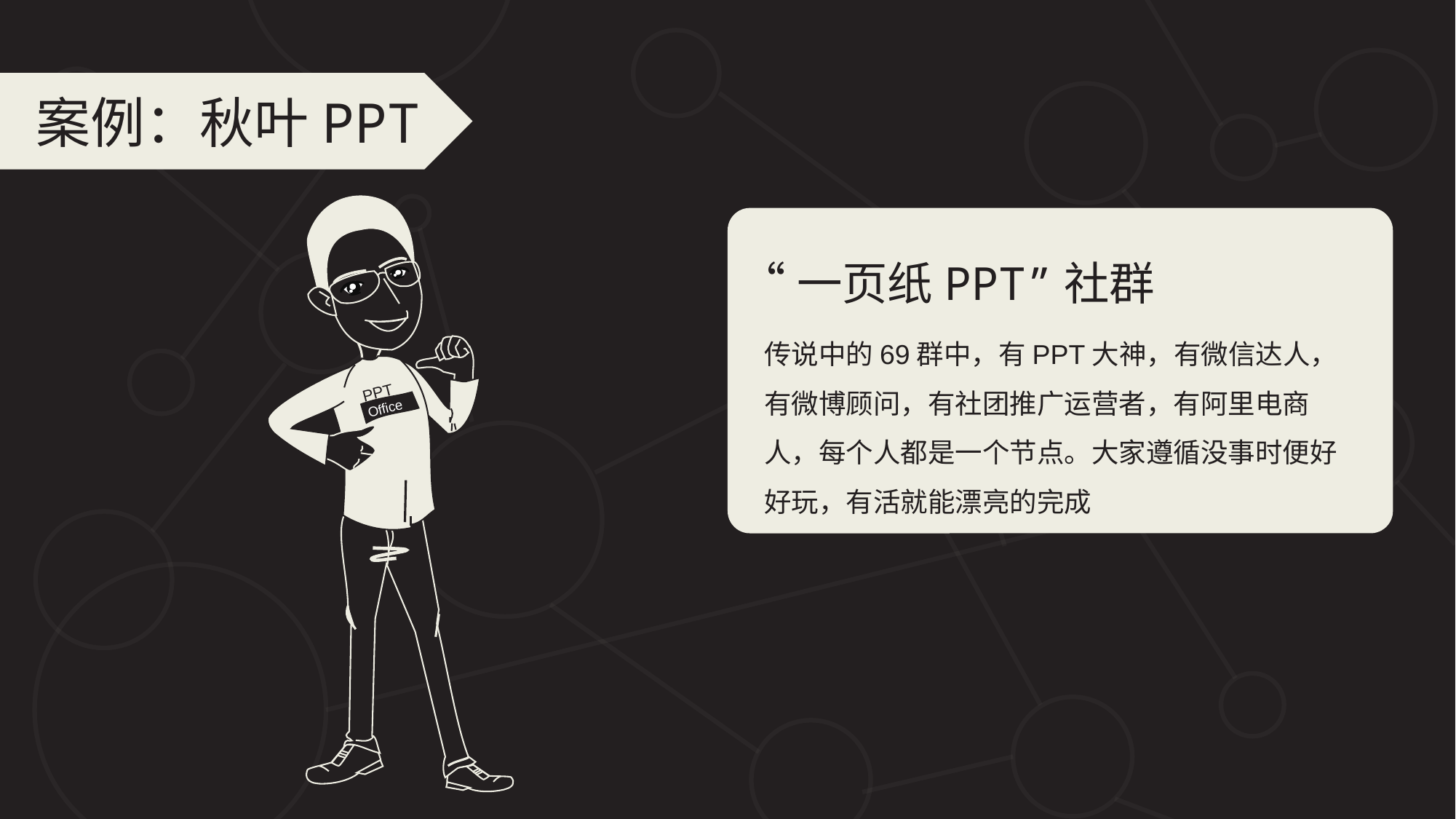

案例：秋叶PPT

PPT
Office

“一页纸PPT”社群
传说中的69群中，有PPT大神，有微信达人，有微博顾问，有社团推广运营者，有阿里电商人，每个人都是一个节点。大家遵循没事时便好好玩，有活就能漂亮的完成